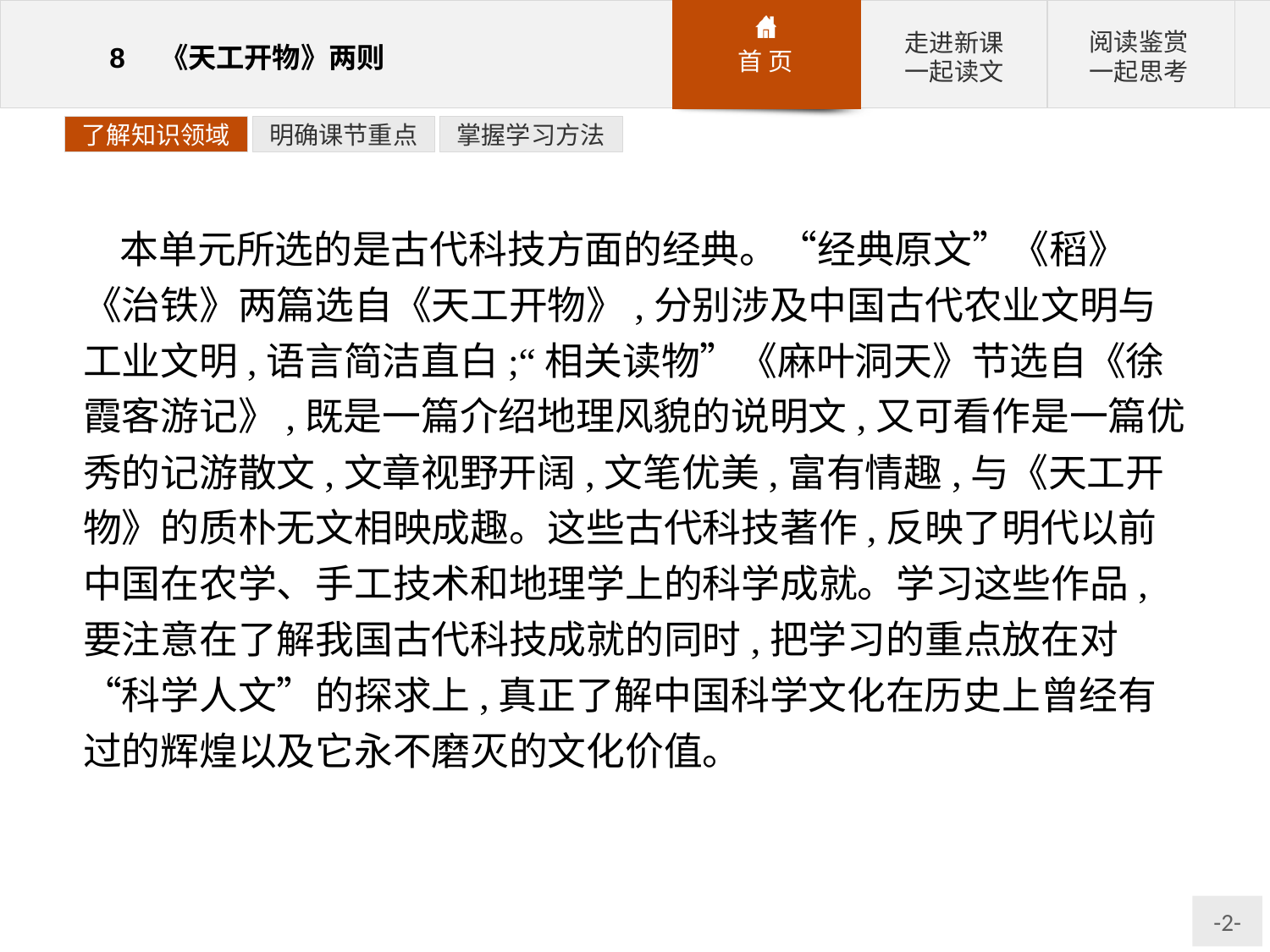

了解知识领域
明确课节重点
掌握学习方法
本单元所选的是古代科技方面的经典。“经典原文”《稻》《治铁》两篇选自《天工开物》,分别涉及中国古代农业文明与工业文明,语言简洁直白;“相关读物”《麻叶洞天》节选自《徐霞客游记》,既是一篇介绍地理风貌的说明文,又可看作是一篇优秀的记游散文,文章视野开阔,文笔优美,富有情趣,与《天工开物》的质朴无文相映成趣。这些古代科技著作,反映了明代以前中国在农学、手工技术和地理学上的科学成就。学习这些作品,要注意在了解我国古代科技成就的同时,把学习的重点放在对“科学人文”的探求上,真正了解中国科学文化在历史上曾经有过的辉煌以及它永不磨灭的文化价值。